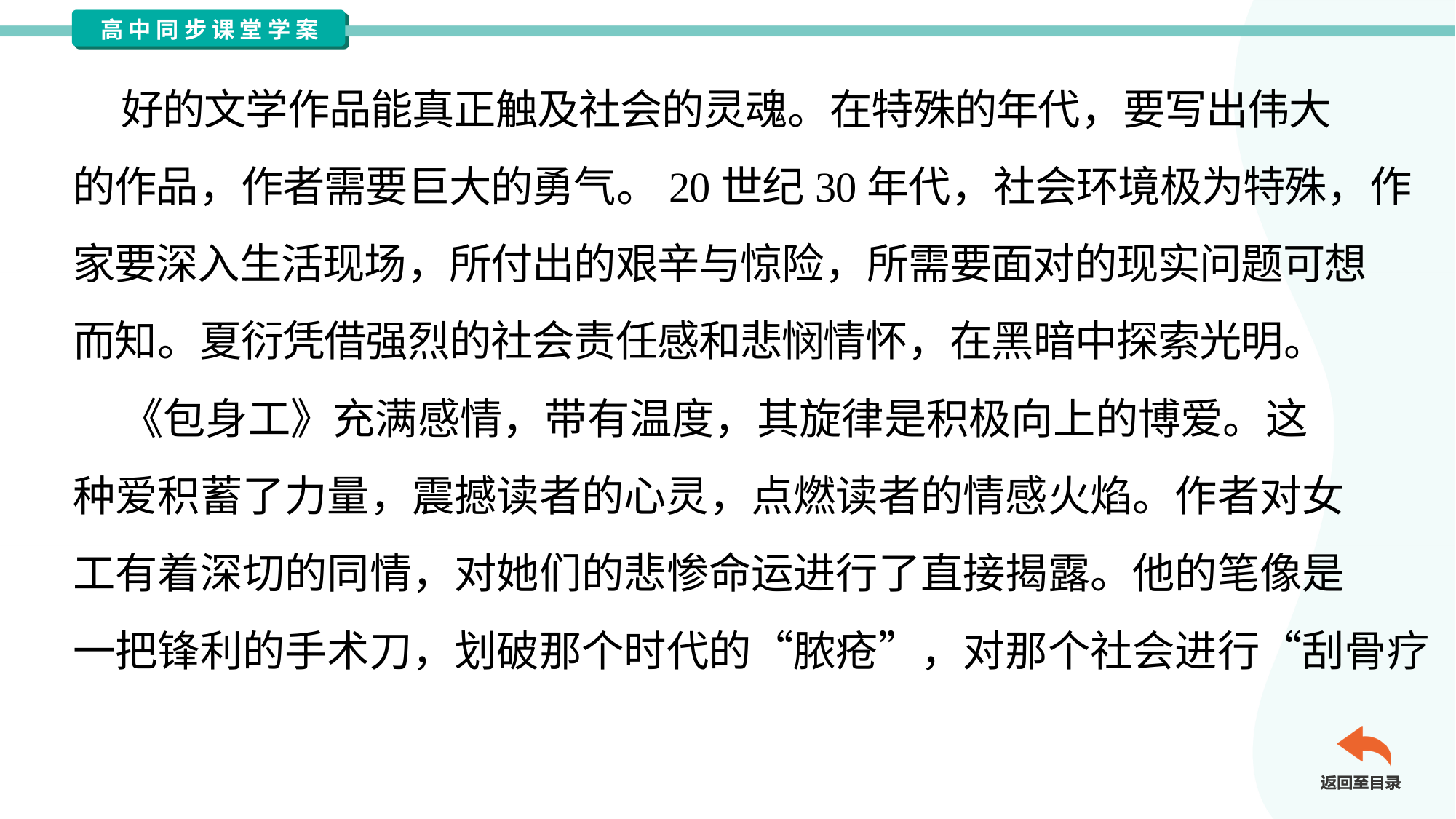

好的文学作品能真正触及社会的灵魂。在特殊的年代，要写出伟大
的作品，作者需要巨大的勇气。20世纪30年代，社会环境极为特殊，作
家要深入生活现场，所付出的艰辛与惊险，所需要面对的现实问题可想
而知。夏衍凭借强烈的社会责任感和悲悯情怀，在黑暗中探索光明。
    《包身工》充满感情，带有温度，其旋律是积极向上的博爱。这
种爱积蓄了力量，震撼读者的心灵，点燃读者的情感火焰。作者对女
工有着深切的同情，对她们的悲惨命运进行了直接揭露。他的笔像是
一把锋利的手术刀，划破那个时代的“脓疮”，对那个社会进行“刮骨疗